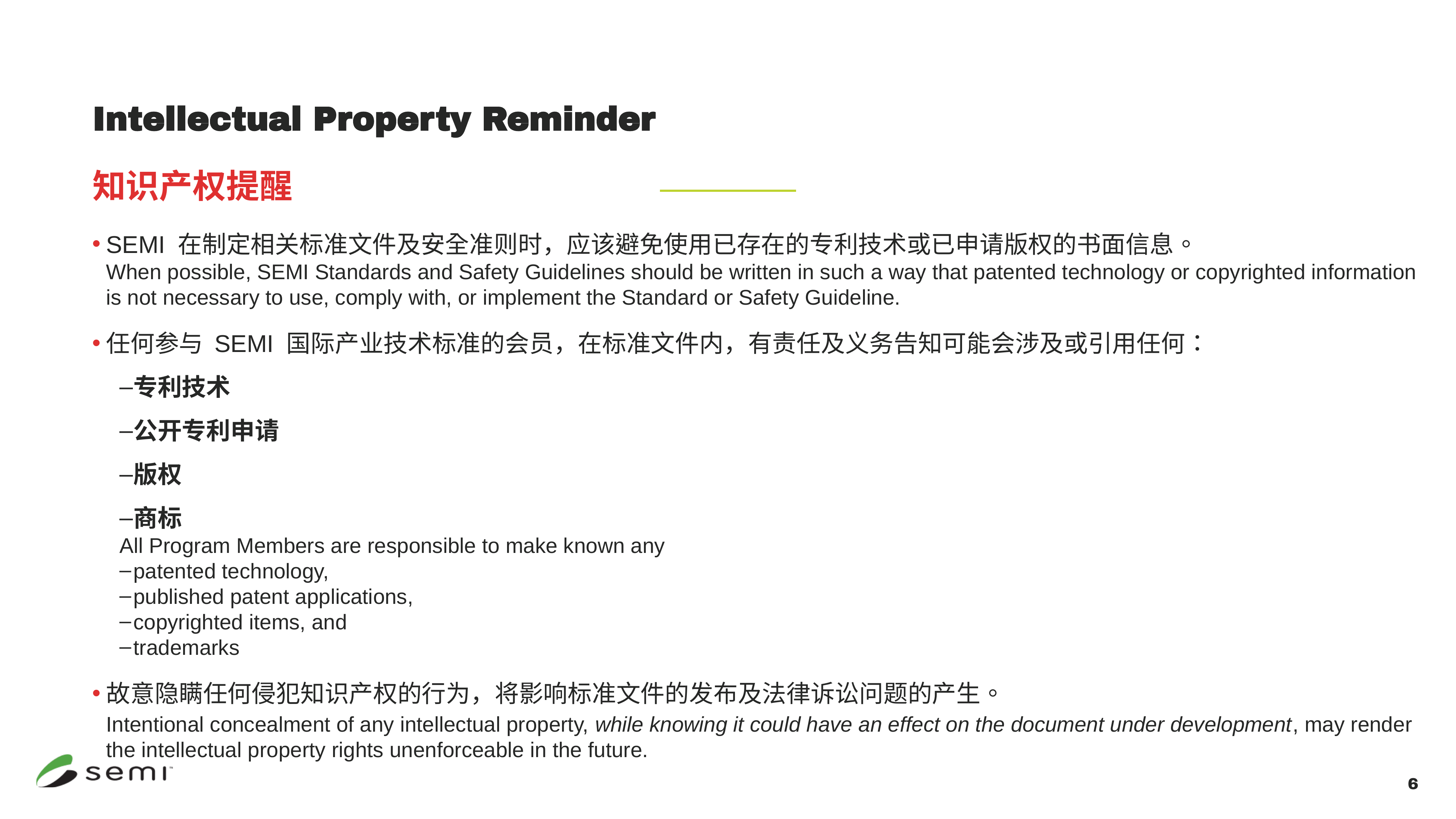

Intellectual Property Reminder
知识产权提醒

SEMI 在制定相关标准文件及安全准则时，应该避免使用已存在的专利技术或已申请版权的书面信息。
	When possible, SEMI Standards and Safety Guidelines should be written in such a way that patented technology or copyrighted information is not necessary to use, comply with, or implement the Standard or Safety Guideline.
任何参与 SEMI 国际产业技术标准的会员，在标准文件内，有责任及义务告知可能会涉及或引用任何：
专利技术
公开专利申请
版权
商标
All Program Members are responsible to make known any
patented technology,
published patent applications,
copyrighted items, and
trademarks
故意隐瞒任何侵犯知识产权的行为，将影响标准文件的发布及法律诉讼问题的产生。
	Intentional concealment of any intellectual property, while knowing it could have an effect on the document under development, may render the intellectual property rights unenforceable in the future.